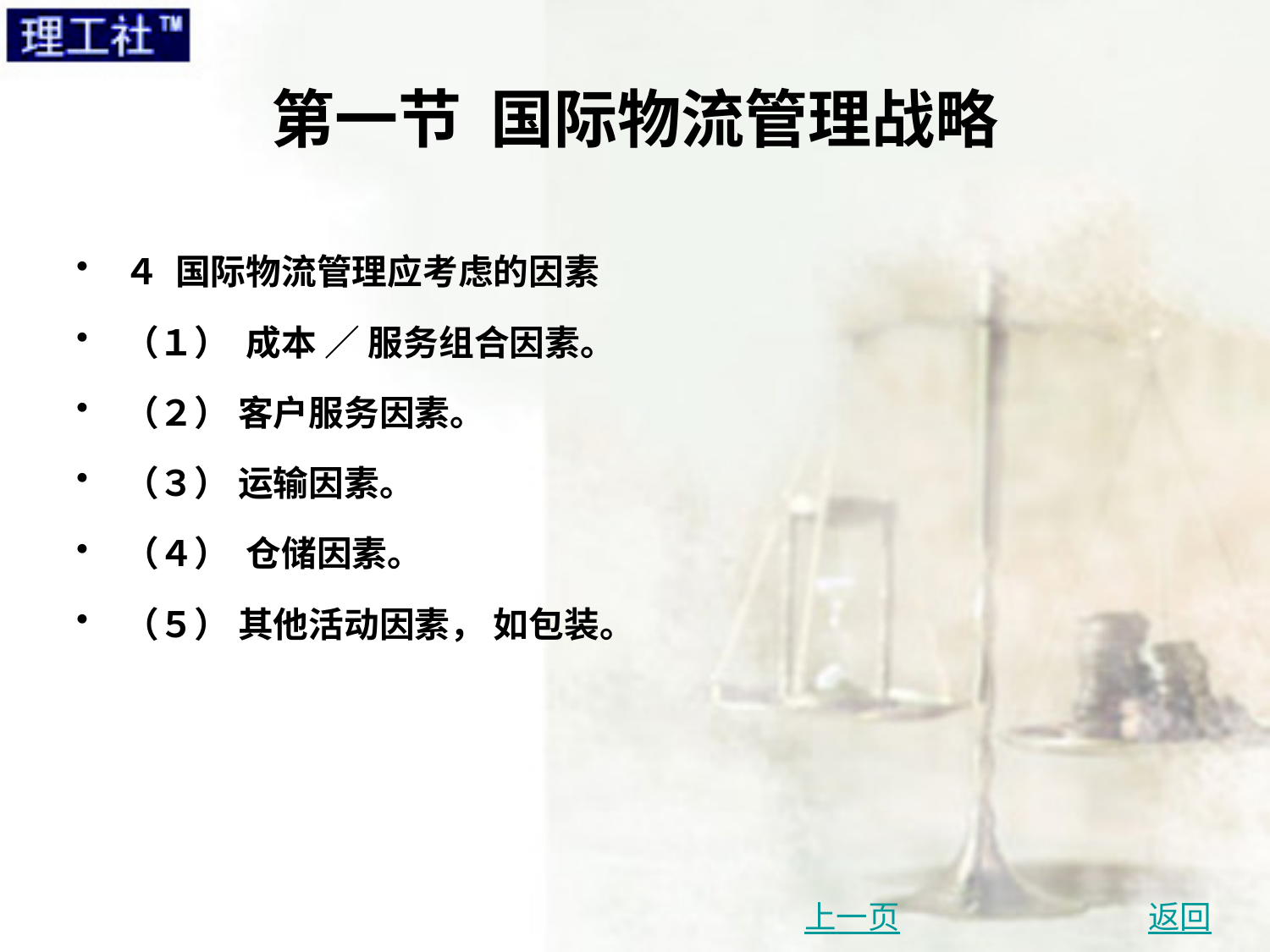

# 第一节  国际物流管理战略
４  国际物流管理应考虑的因素
（１）  成本 ／ 服务组合因素。
（２） 客户服务因素。
（３） 运输因素。
（４）  仓储因素。
（５） 其他活动因素， 如包装。
上一页
返回